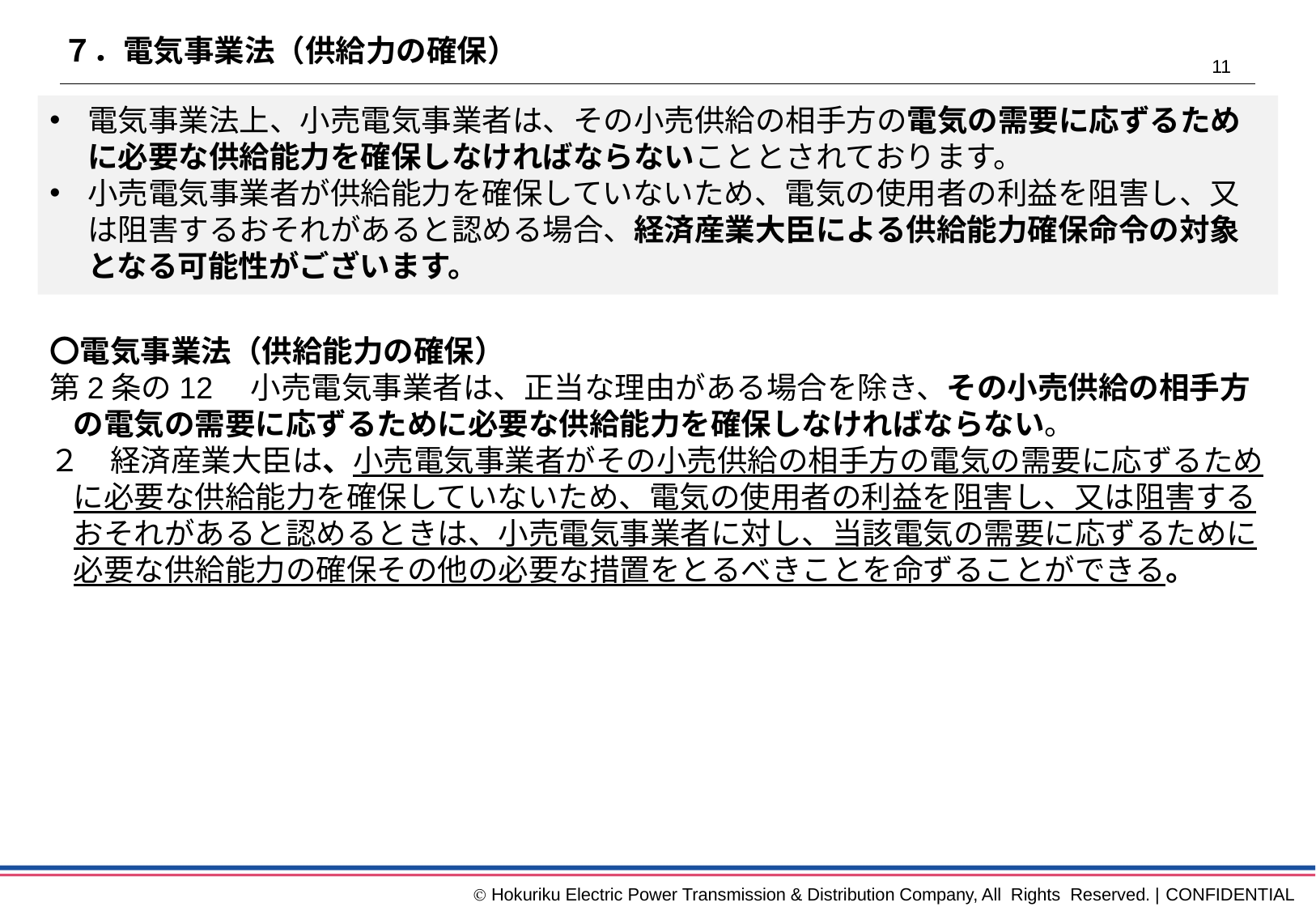

７．電気事業法（供給力の確保）
11
電気事業法上、小売電気事業者は、その小売供給の相手方の電気の需要に応ずるために必要な供給能力を確保しなければならないこととされております。
小売電気事業者が供給能力を確保していないため、電気の使用者の利益を阻害し、又は阻害するおそれがあると認める場合、経済産業大臣による供給能力確保命令の対象となる可能性がございます。
〇電気事業法（供給能力の確保）
第2条の12　小売電気事業者は、正当な理由がある場合を除き、その小売供給の相手方の電気の需要に応ずるために必要な供給能力を確保しなければならない。
２　経済産業大臣は、小売電気事業者がその小売供給の相手方の電気の需要に応ずるために必要な供給能力を確保していないため、電気の使用者の利益を阻害し、又は阻害するおそれがあると認めるときは、小売電気事業者に対し、当該電気の需要に応ずるために必要な供給能力の確保その他の必要な措置をとるべきことを命ずることができる。